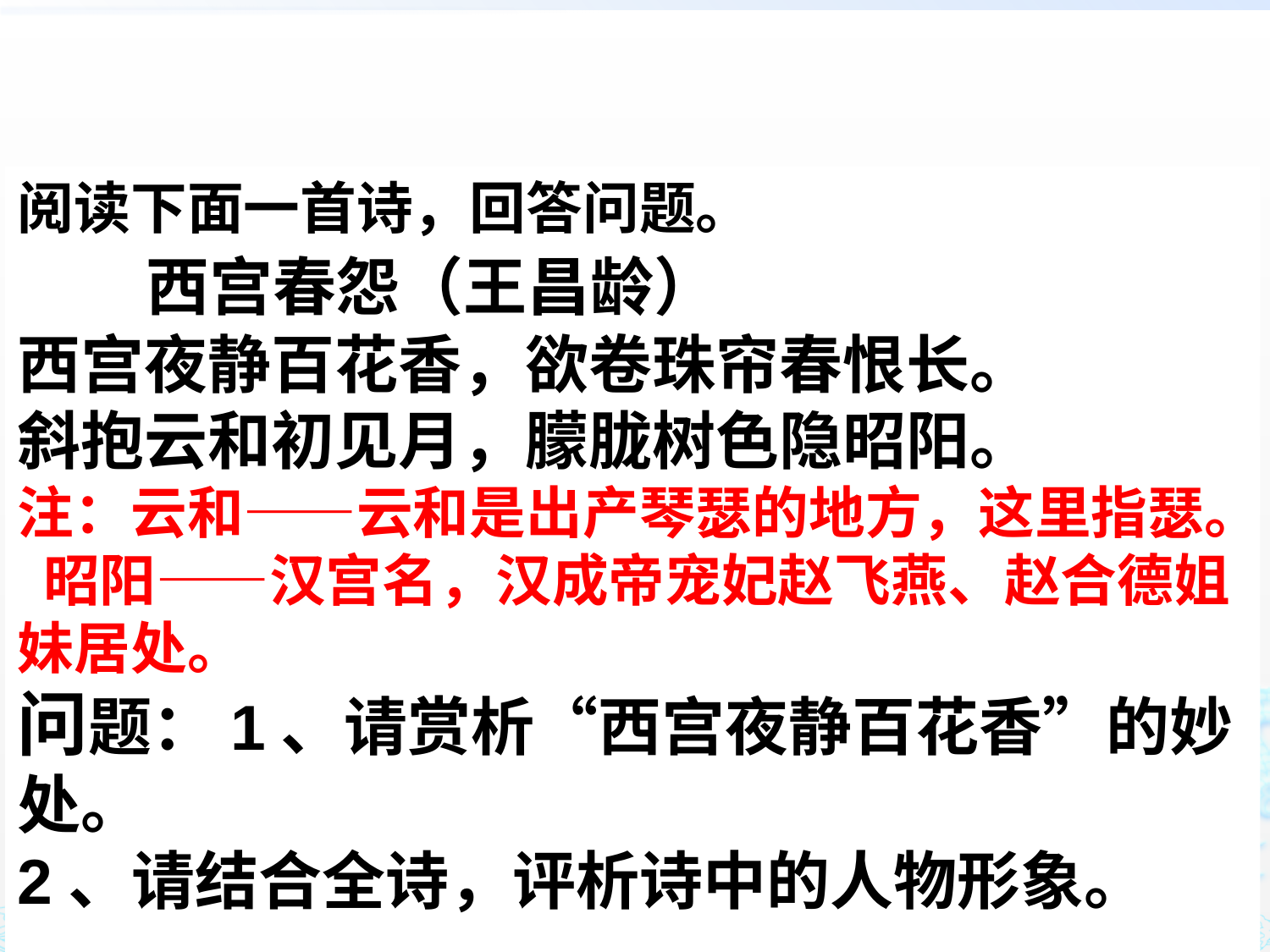

阅读下面一首诗，回答问题。
        西宫春怨（王昌龄）
西宫夜静百花香，欲卷珠帘春恨长。
斜抱云和初见月，朦胧树色隐昭阳。
注：云和——云和是出产琴瑟的地方，这里指瑟。  昭阳——汉宫名，汉成帝宠妃赵飞燕、赵合德姐妹居处。
问题：1、请赏析“西宫夜静百花香”的妙处。
2、请结合全诗，评析诗中的人物形象。